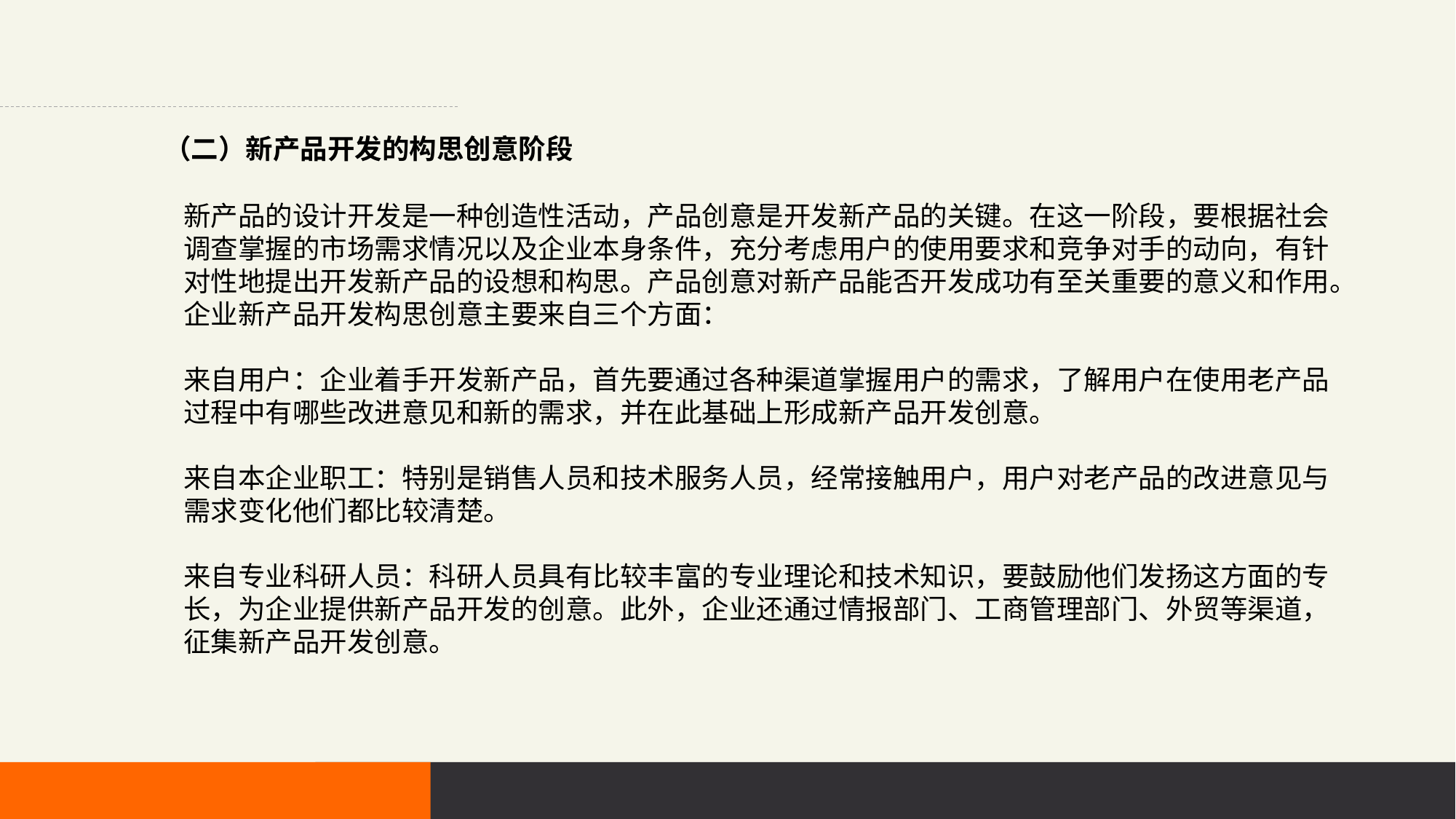

（二）新产品开发的构思创意阶段

新产品的设计开发是一种创造性活动，产品创意是开发新产品的关键。在这一阶段，要根据社会调查掌握的市场需求情况以及企业本身条件，充分考虑用户的使用要求和竞争对手的动向，有针对性地提出开发新产品的设想和构思。产品创意对新产品能否开发成功有至关重要的意义和作用。企业新产品开发构思创意主要来自三个方面：

来自用户：企业着手开发新产品，首先要通过各种渠道掌握用户的需求，了解用户在使用老产品过程中有哪些改进意见和新的需求，并在此基础上形成新产品开发创意。

来自本企业职工：特别是销售人员和技术服务人员，经常接触用户，用户对老产品的改进意见与需求变化他们都比较清楚。

来自专业科研人员：科研人员具有比较丰富的专业理论和技术知识，要鼓励他们发扬这方面的专长，为企业提供新产品开发的创意。此外，企业还通过情报部门、工商管理部门、外贸等渠道，征集新产品开发创意。